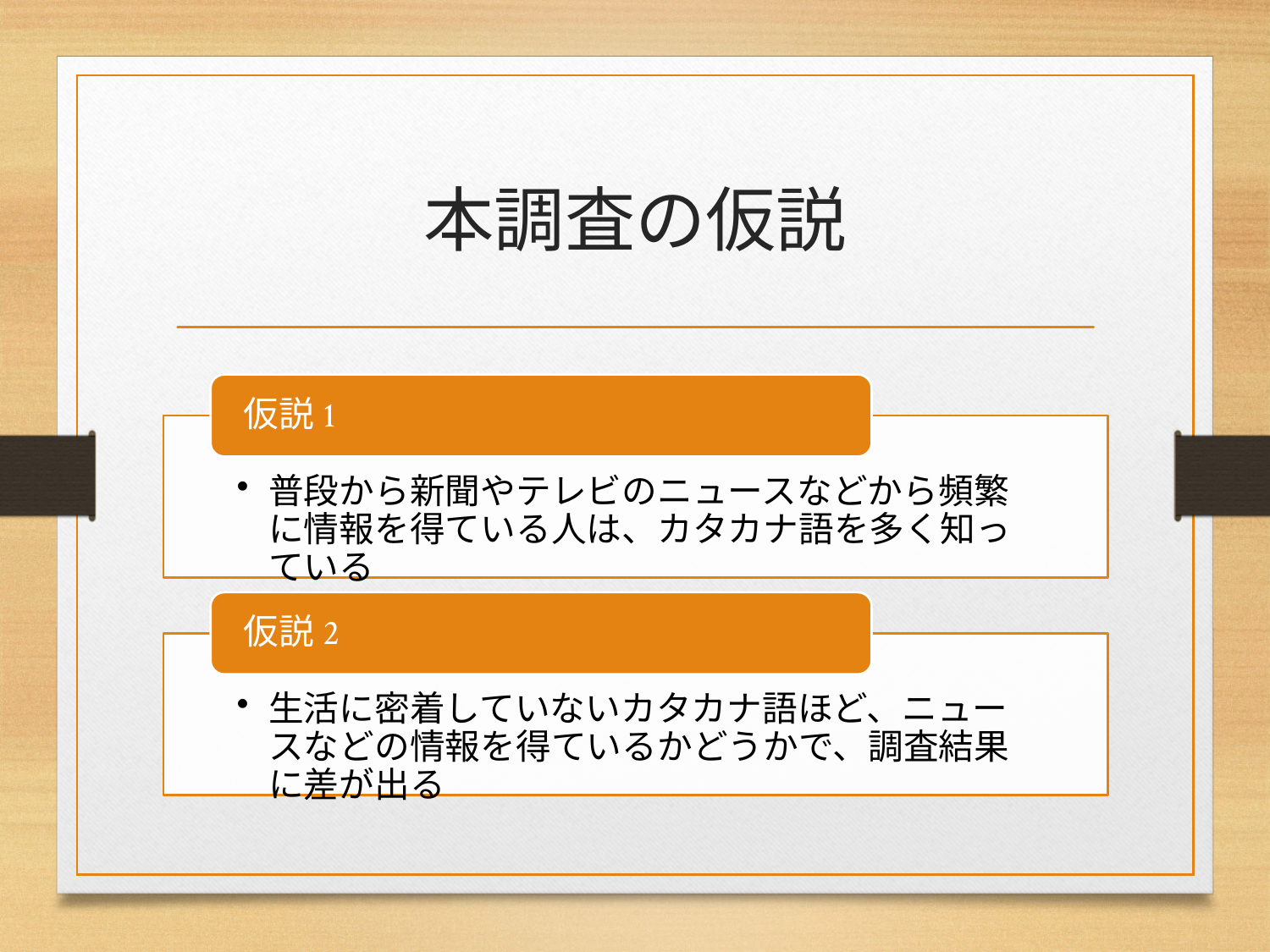

# 本調査の仮説
普段から新聞やテレビのニュースなどから頻繁に情報を得ている人は、カタカナ語を多く知っている
仮説1
生活に密着していないカタカナ語ほど、ニュースなどの情報を得ているかどうかで、調査結果に差が出る
仮説2